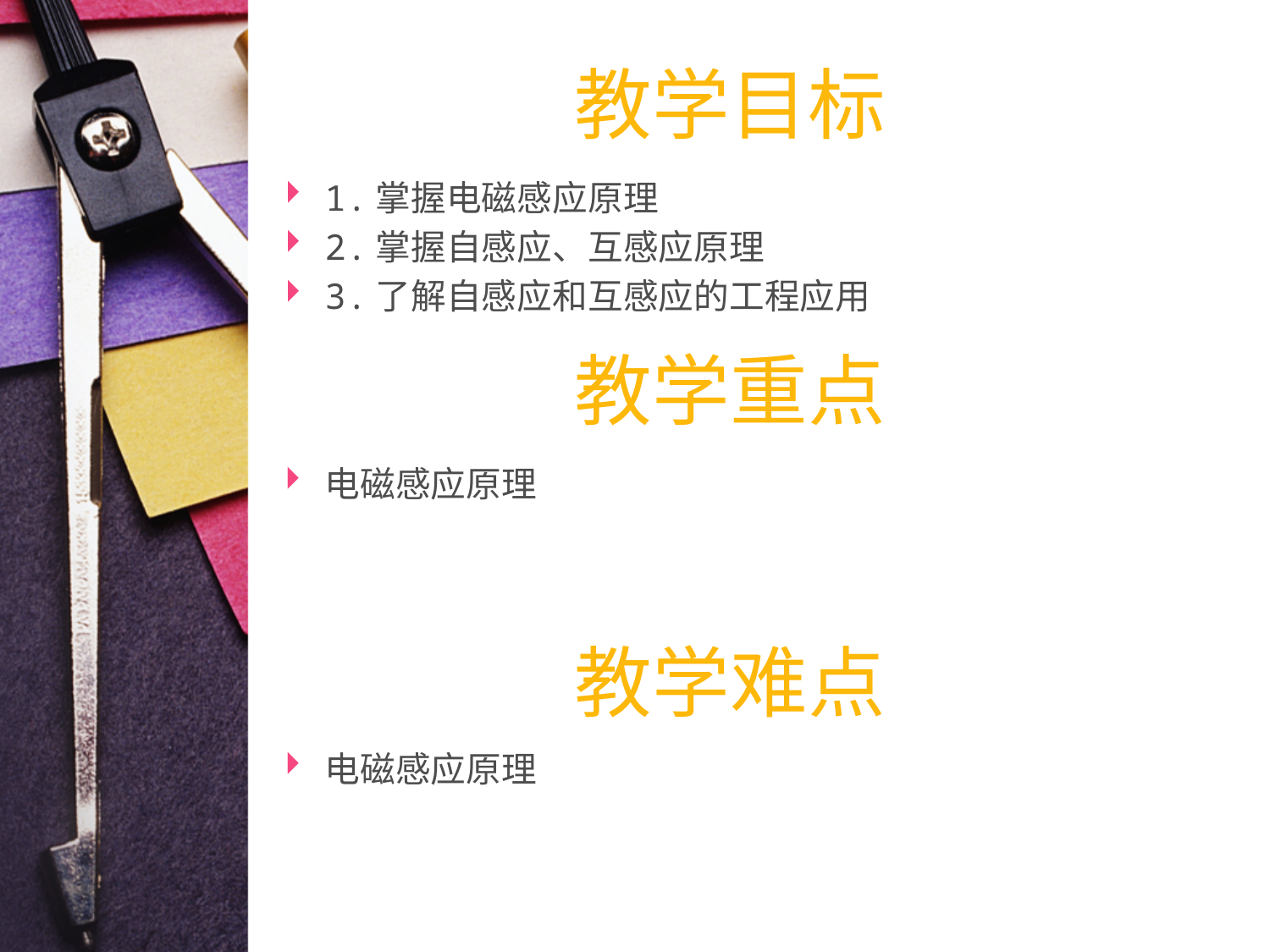

# 教学目标
1.掌握电磁感应原理
2.掌握自感应、互感应原理
3.了解自感应和互感应的工程应用
教学重点
电磁感应原理
教学难点
电磁感应原理